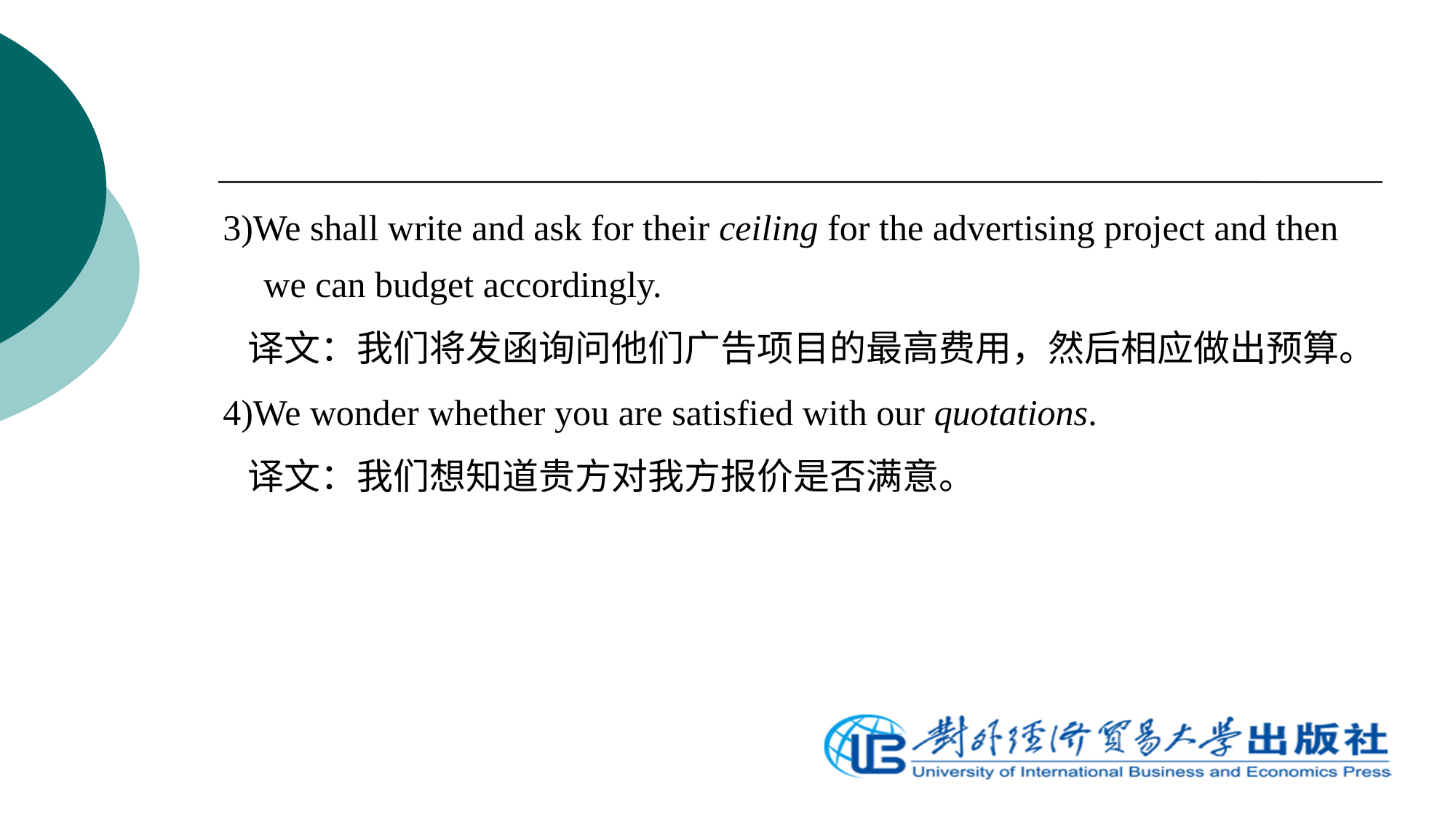

3)We shall write and ask for their ceiling for the advertising project and then we can budget accordingly.
  译文：我们将发函询问他们广告项目的最高费用，然后相应做出预算。
4)We wonder whether you are satisfied with our quotations.
  译文：我们想知道贵方对我方报价是否满意。